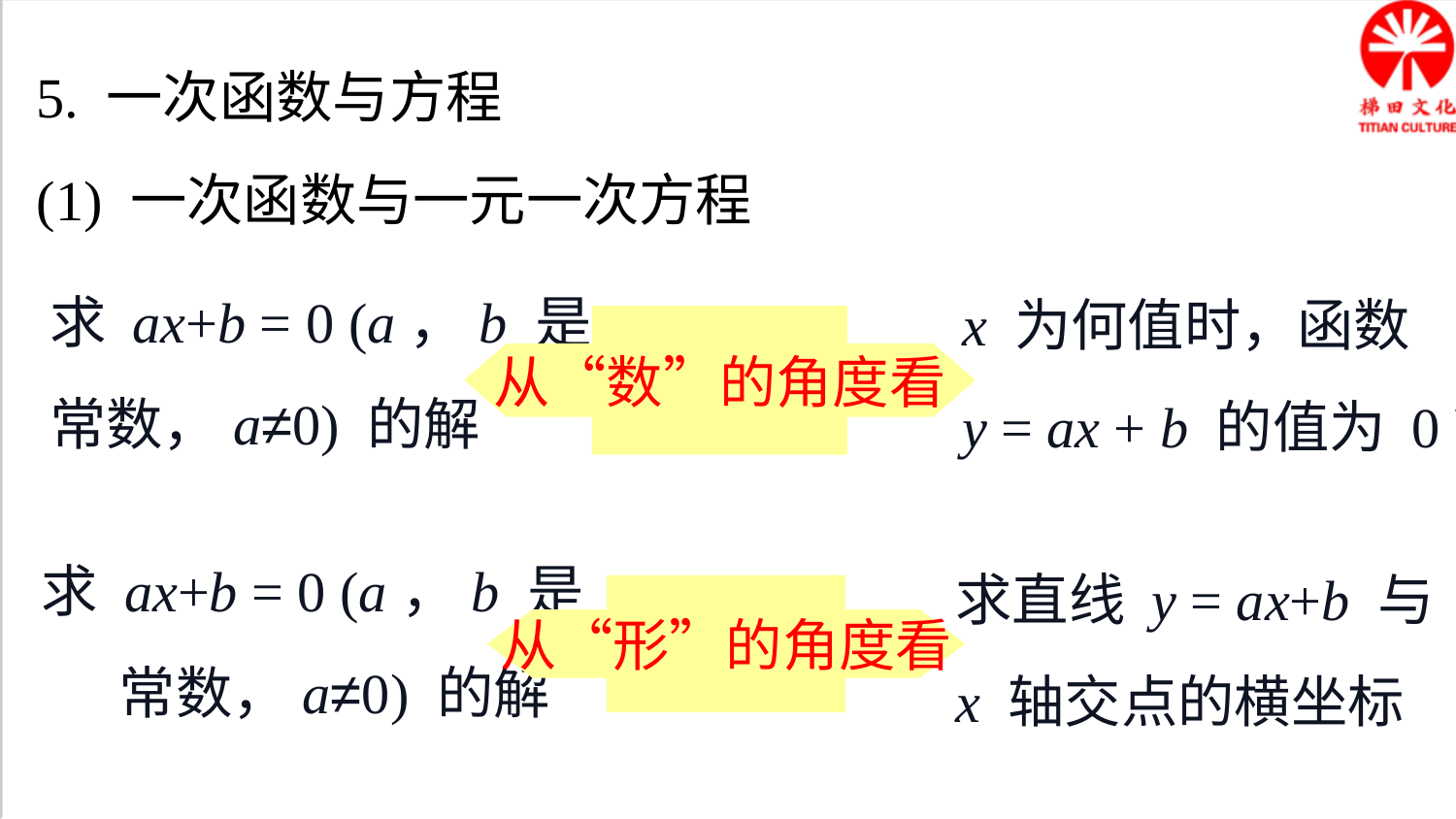

5. 一次函数与方程
(1) 一次函数与一元一次方程
x 为何值时，函数
y = ax + b 的值为 0？
求 ax+b = 0 (a，b 是
常数，a≠0) 的解
从“数”的角度看
求直线 y = ax+b 与
x 轴交点的横坐标
求 ax+b = 0 (a，b 是
　常数，a≠0) 的解
从“形”的角度看